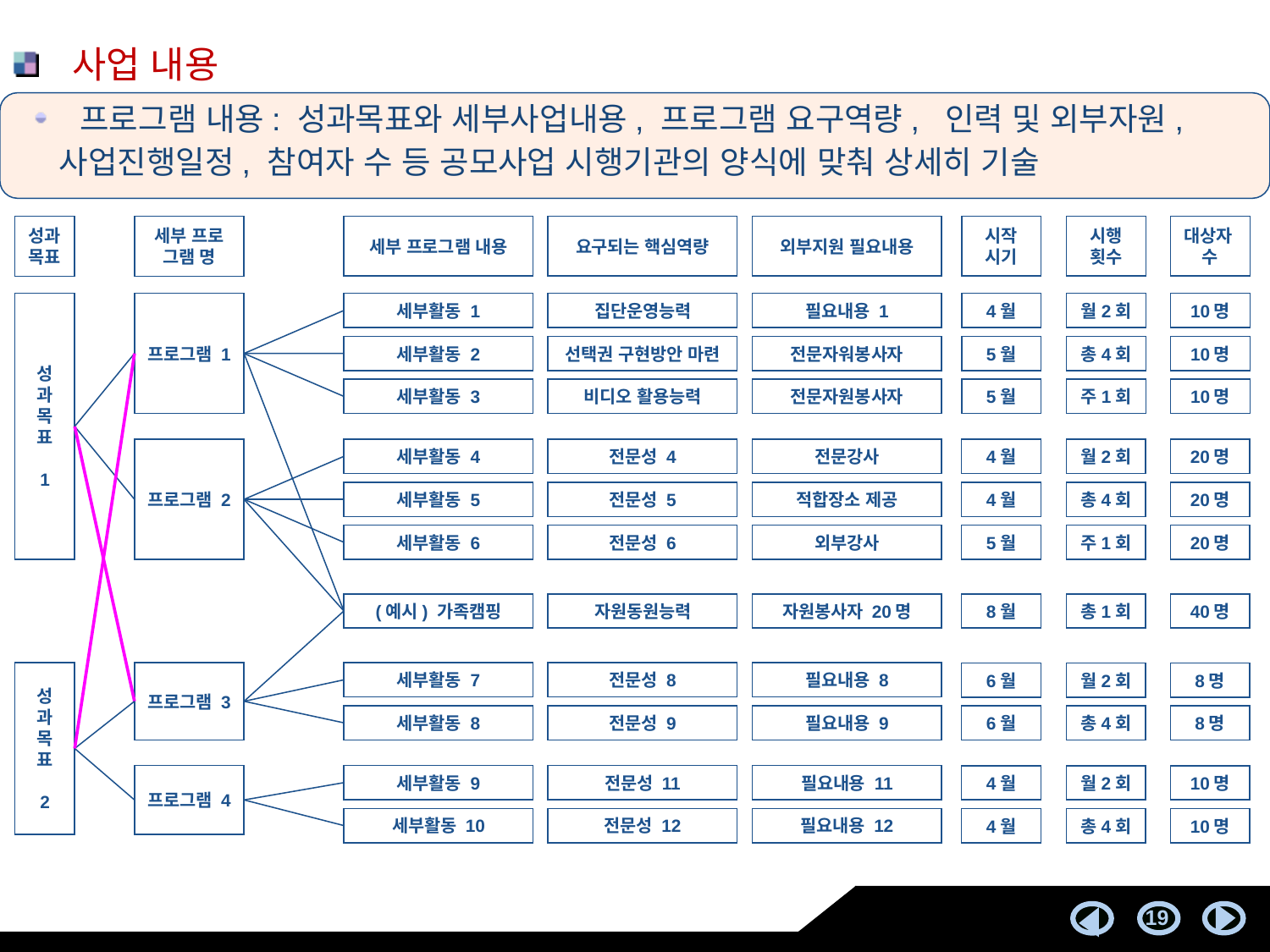

사업 내용
 프로그램 내용: 성과목표와 세부사업내용, 프로그램 요구역량,  인력 및 외부자원,
  사업진행일정, 참여자 수 등 공모사업 시행기관의 양식에 맞춰 상세히 기술

성과
목표
세부 프로
그램 명
세부 프로그램 내용
요구되는 핵심역량
외부지원 필요내용
시작
시기
시행
횟수
대상자
수
성
과
목
표

1
프로그램 1
세부활동 1
집단운영능력
필요내용 1
4월
월2회
10명
세부활동 2
선택권 구현방안 마련
전문자워봉사자
5월
총4회
10명
세부활동 3
비디오 활용능력
전문자원봉사자
5월
주1회
10명
프로그램 2
세부활동 4
전문성 4
전문강사
4월
월2회
20명
세부활동 5
전문성 5
적합장소 제공
4월
총4회
20명
세부활동 6
전문성 6
외부강사
5월
주1회
20명
(예시) 가족캠핑
자원동원능력
자원봉사자 20명
8월
총1회
40명
프로그램 3
성
과
목
표

2
세부활동 7
전문성 8
필요내용 8
6월
월2회
8명
세부활동 8
전문성 9
필요내용 9
6월
총4회
8명
프로그램 4
세부활동 9
전문성 11
필요내용 11
4월
월2회
10명
세부활동 10
전문성 12
필요내용 12
4월
총4회
10명